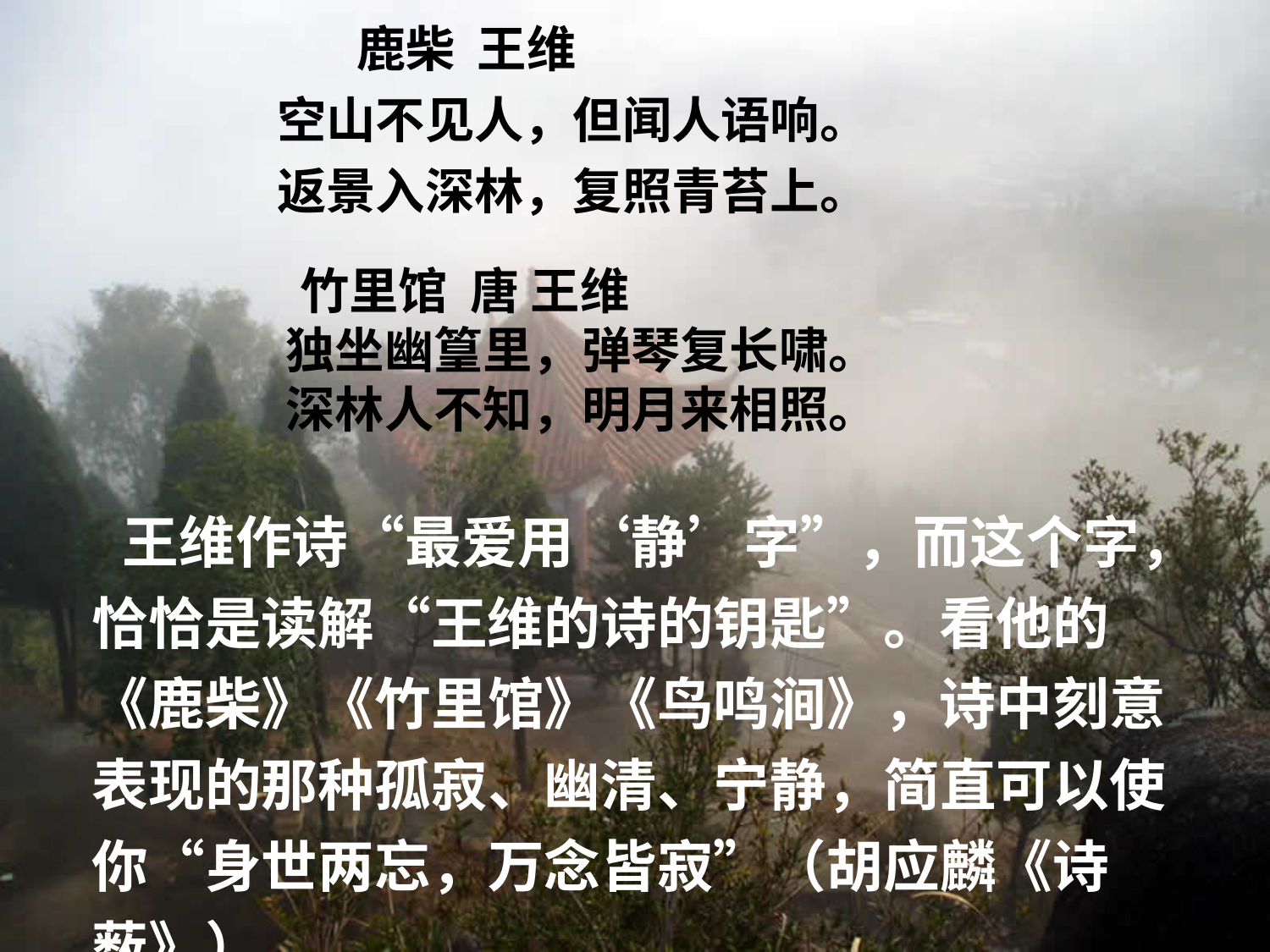

鹿柴  王维
空山不见人，但闻人语响。
返景入深林，复照青苔上。
         竹里馆  唐 王维
　　独坐幽篁里，弹琴复长啸。
　　深林人不知，明月来相照。
     王维作诗“最爱用‘静’字”，而这个字，恰恰是读解“王维的诗的钥匙”。看他的《鹿柴》《竹里馆》《鸟鸣涧》，诗中刻意表现的那种孤寂、幽清、宁静，简直可以使你“身世两忘，万念皆寂”（胡应麟《诗薮》）。